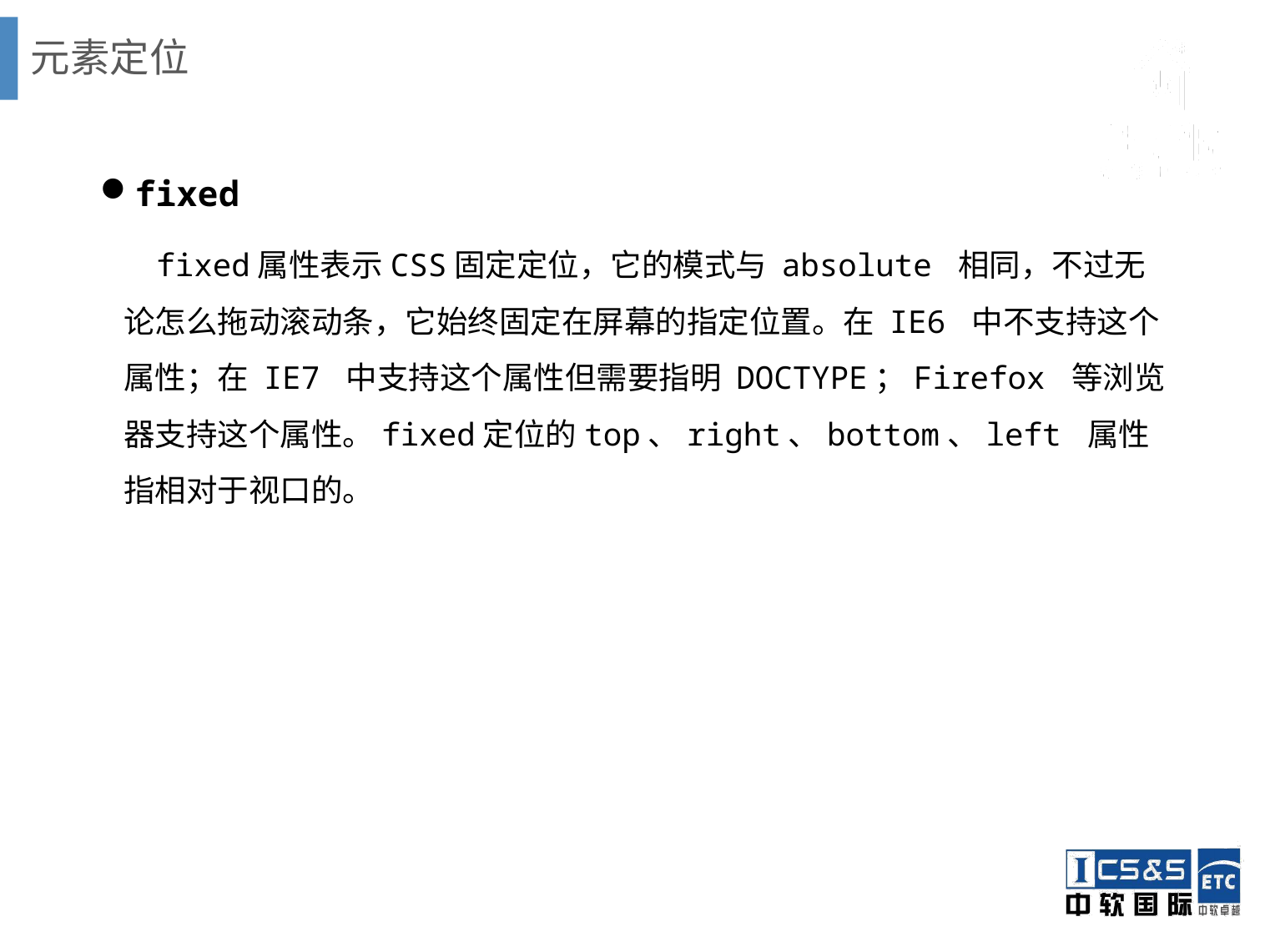

# 元素定位
fixed
   fixed属性表示CSS固定定位，它的模式与 absolute 相同，不过无论怎么拖动滚动条，它始终固定在屏幕的指定位置。在 IE6 中不支持这个属性；在 IE7 中支持这个属性但需要指明 DOCTYPE；Firefox 等浏览器支持这个属性。fixed定位的top、right、bottom、left 属性指相对于视口的。